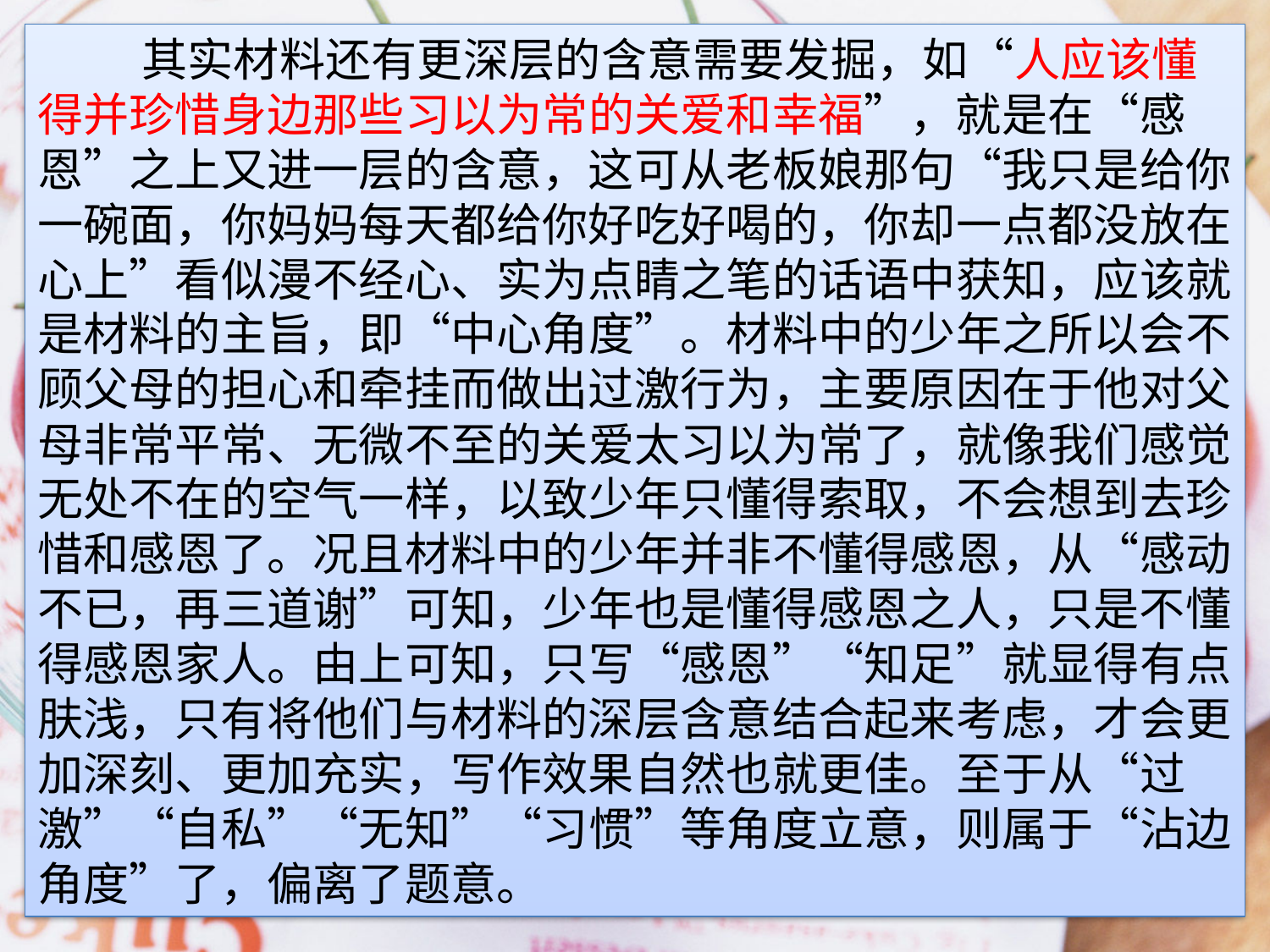

其实材料还有更深层的含意需要发掘，如“人应该懂得并珍惜身边那些习以为常的关爱和幸福”，就是在“感恩”之上又进一层的含意，这可从老板娘那句“我只是给你一碗面，你妈妈每天都给你好吃好喝的，你却一点都没放在心上”看似漫不经心、实为点睛之笔的话语中获知，应该就是材料的主旨，即“中心角度”。材料中的少年之所以会不顾父母的担心和牵挂而做出过激行为，主要原因在于他对父母非常平常、无微不至的关爱太习以为常了，就像我们感觉无处不在的空气一样，以致少年只懂得索取，不会想到去珍惜和感恩了。况且材料中的少年并非不懂得感恩，从“感动不已，再三道谢”可知，少年也是懂得感恩之人，只是不懂得感恩家人。由上可知，只写“感恩”“知足”就显得有点肤浅，只有将他们与材料的深层含意结合起来考虑，才会更加深刻、更加充实，写作效果自然也就更佳。至于从“过激”“自私”“无知”“习惯”等角度立意，则属于“沾边角度”了，偏离了题意。